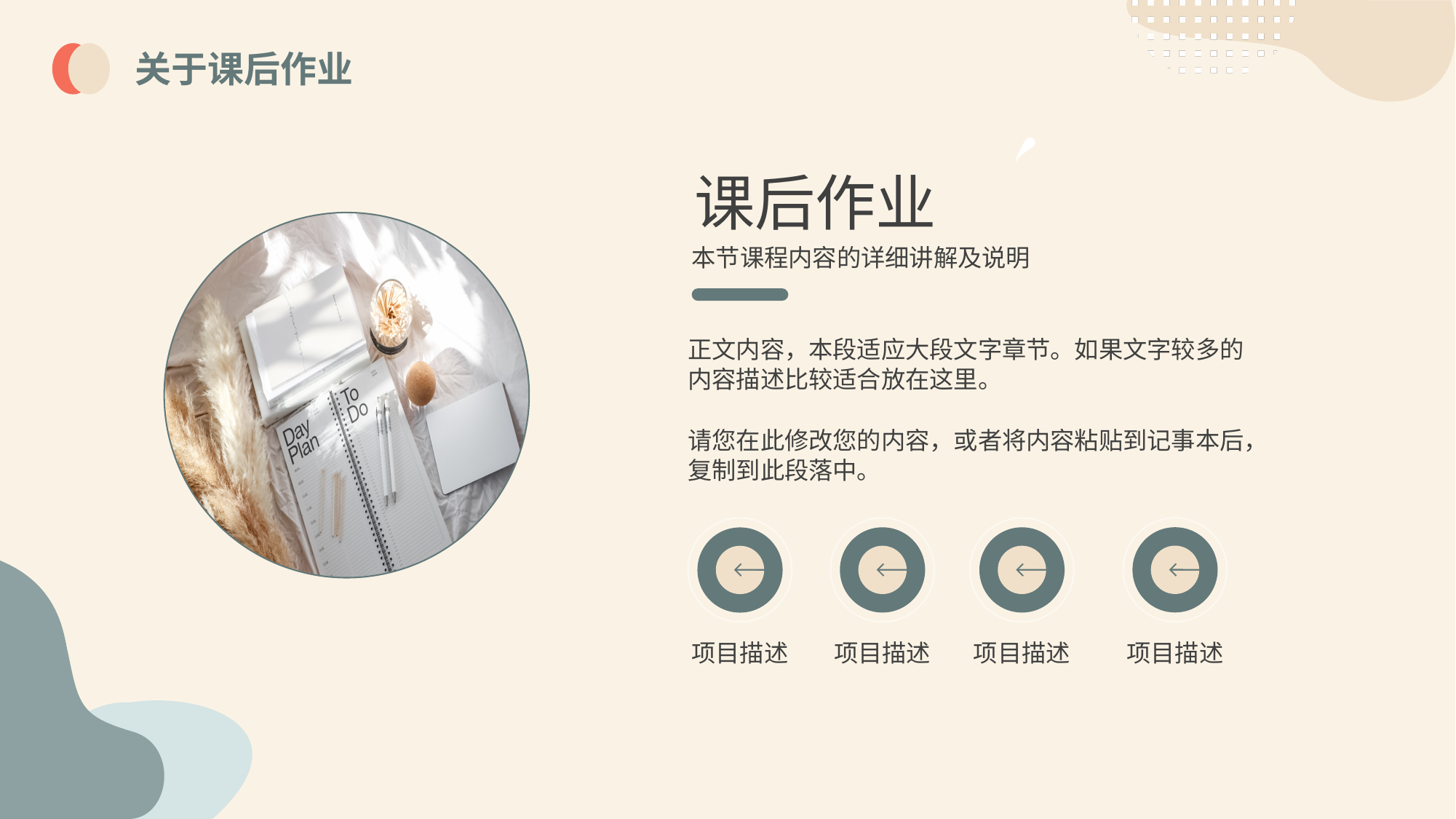

关于课后作业

课后作业
本节课程内容的详细讲解及说明

正文内容，本段适应大段文字章节。如果文字较多的内容描述比较适合放在这里。
请您在此修改您的内容，或者将内容粘贴到记事本后，复制到此段落中。

项目描述

项目描述

项目描述

项目描述